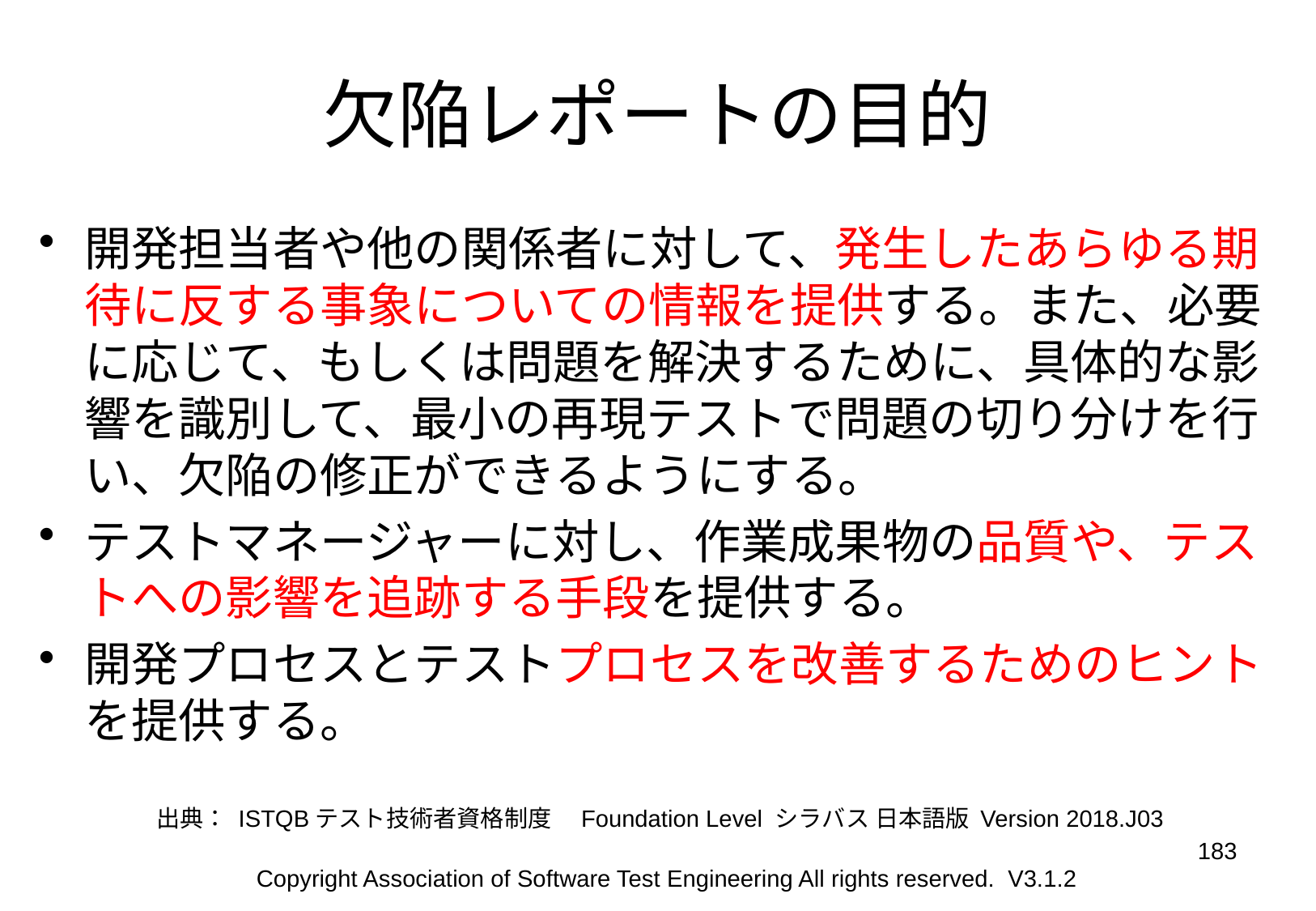

# 欠陥レポートの目的
開発担当者や他の関係者に対して、発生したあらゆる期待に反する事象についての情報を提供する。また、必要に応じて、もしくは問題を解決するために、具体的な影響を識別して、最小の再現テストで問題の切り分けを行い、欠陥の修正ができるようにする。
テストマネージャーに対し、作業成果物の品質や、テストへの影響を追跡する手段を提供する。
開発プロセスとテストプロセスを改善するためのヒントを提供する。
出典： ISTQBテスト技術者資格制度　Foundation Level シラバス 日本語版 Version 2018.J03
183
Copyright Association of Software Test Engineering All rights reserved.  V3.1.2